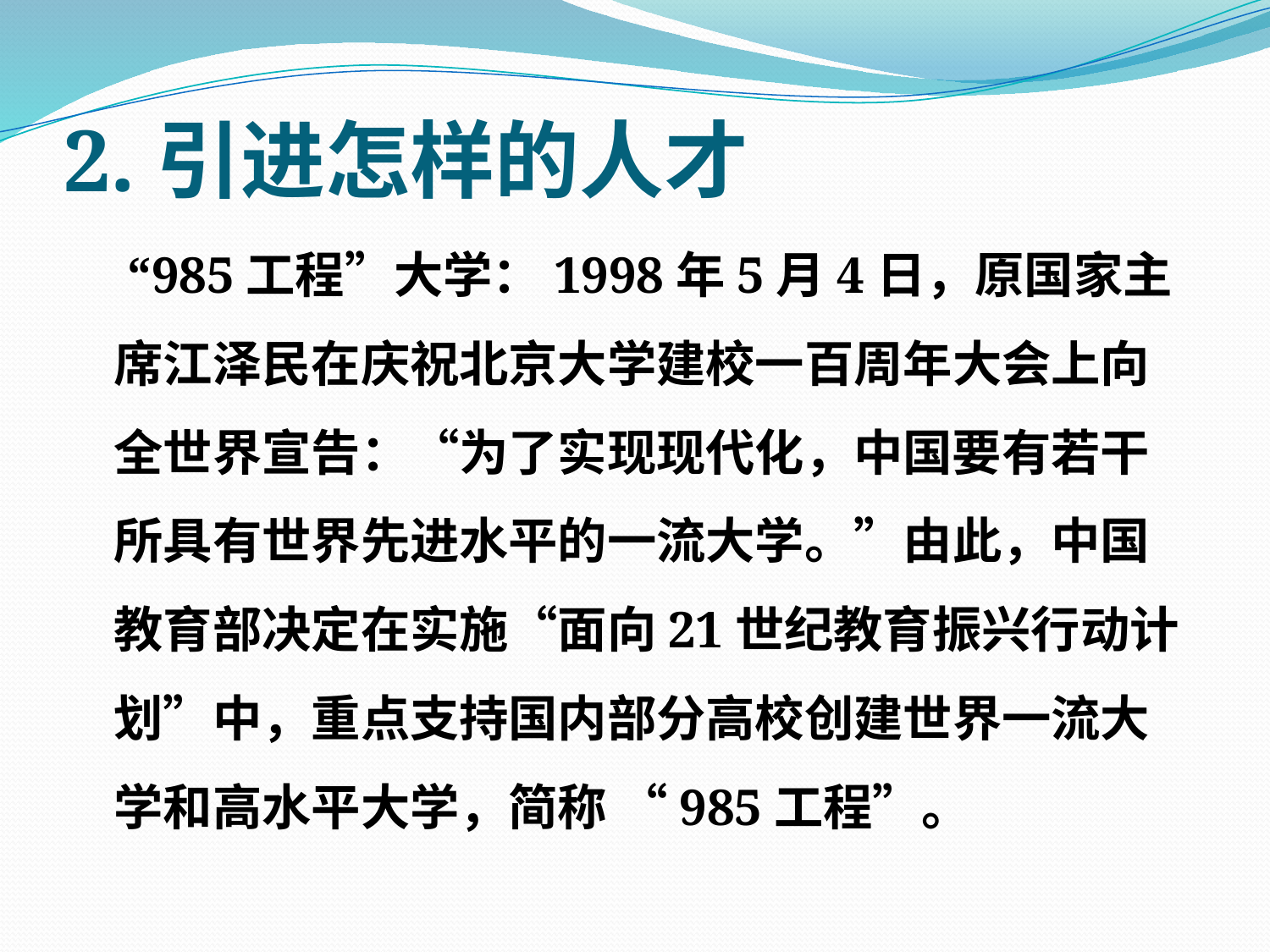

# 2.引进怎样的人才
    “985工程”大学：1998年5月4日，原国家主席江泽民在庆祝北京大学建校一百周年大会上向全世界宣告：“为了实现现代化，中国要有若干所具有世界先进水平的一流大学。”由此，中国教育部决定在实施“面向21世纪教育振兴行动计划”中，重点支持国内部分高校创建世界一流大学和高水平大学，简称 “985工程”。